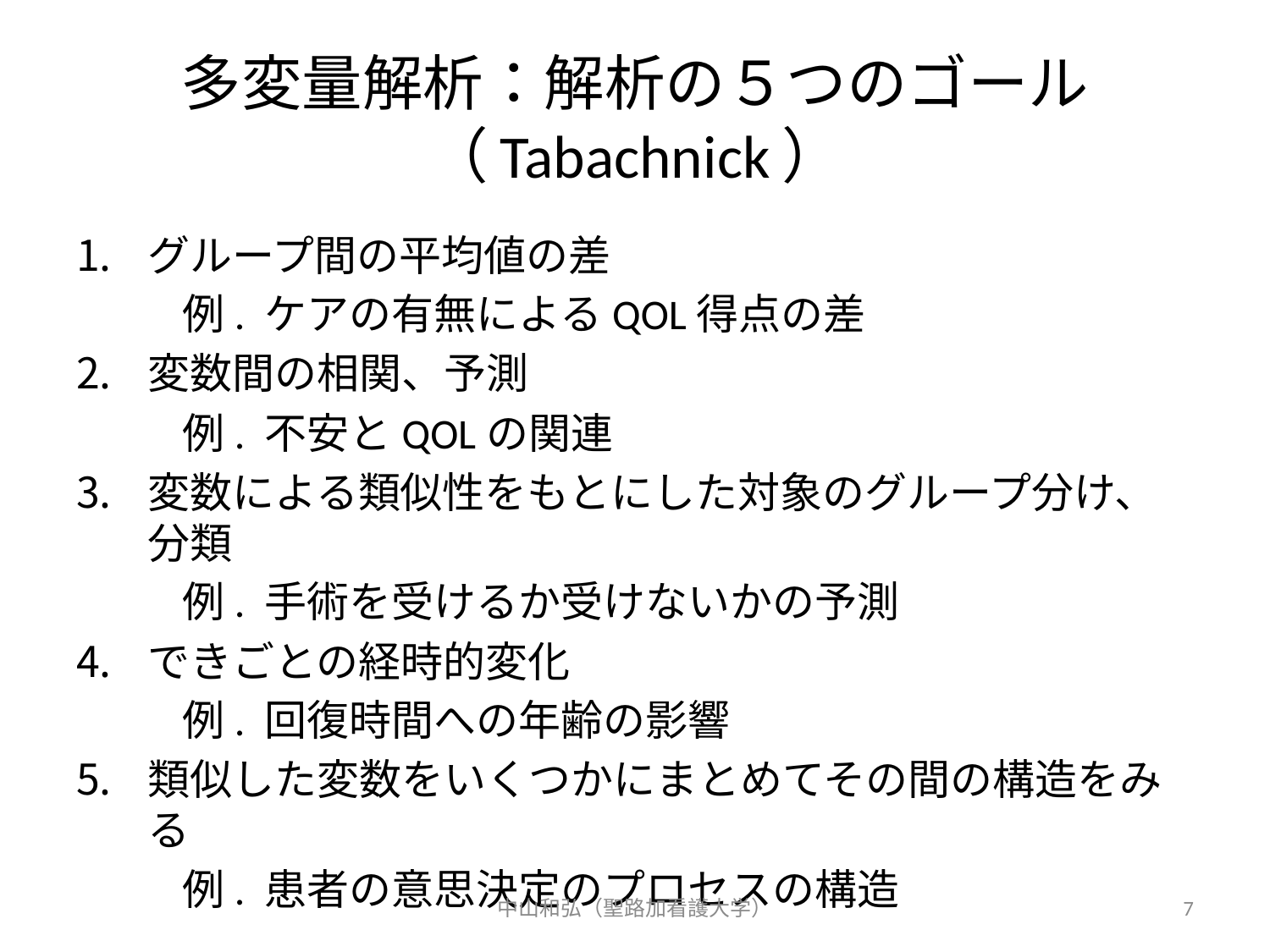

# 多変量解析：解析の５つのゴール（Tabachnick）
グループ間の平均値の差
　例. ケアの有無によるQOL得点の差
変数間の相関、予測
　例. 不安とQOLの関連
変数による類似性をもとにした対象のグループ分け、分類
　例. 手術を受けるか受けないかの予測
できごとの経時的変化
　例. 回復時間への年齢の影響
類似した変数をいくつかにまとめてその間の構造をみる
　例. 患者の意思決定のプロセスの構造
中山和弘（聖路加看護大学）
7